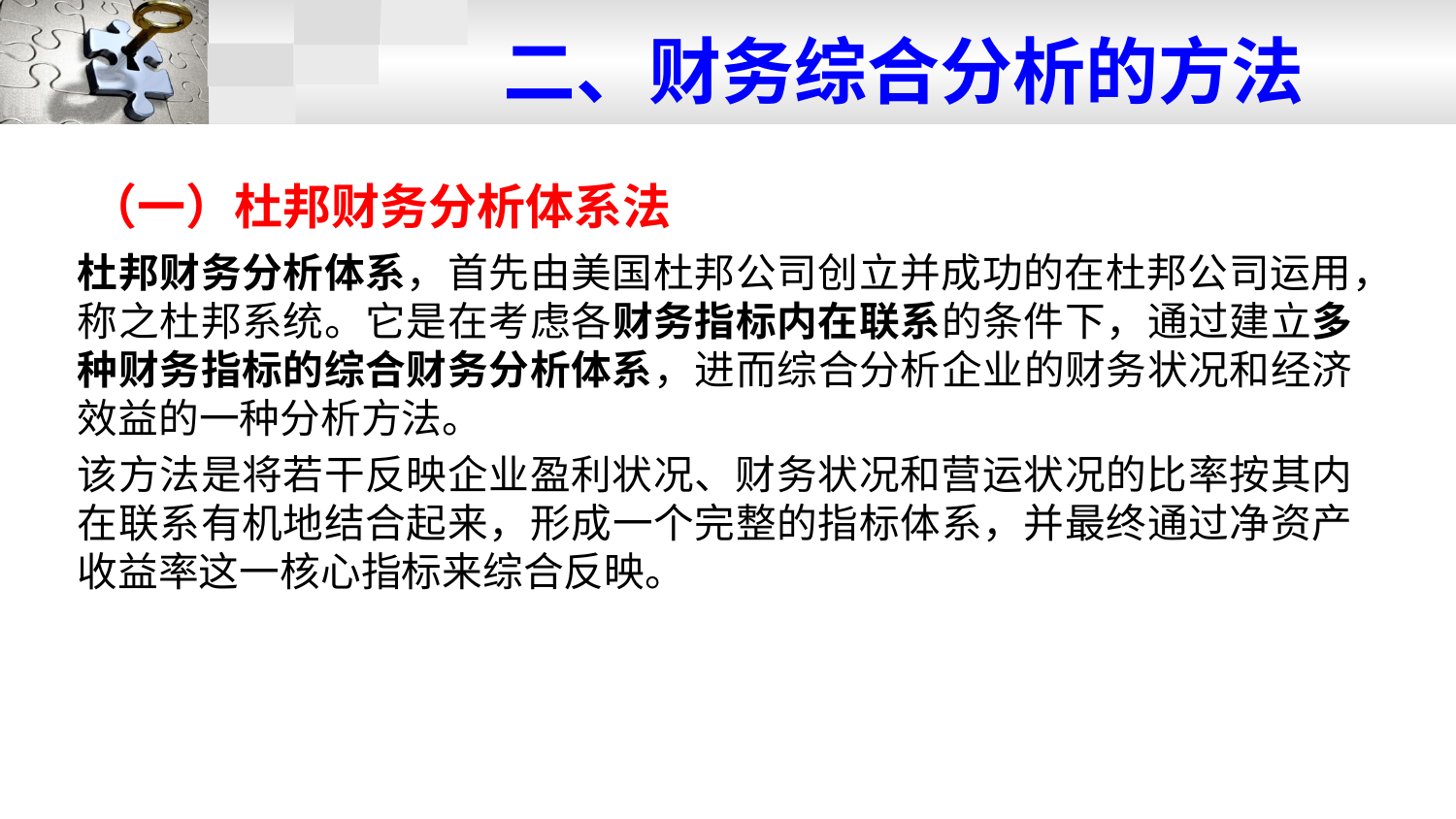

# 二、财务综合分析的方法
（一）杜邦财务分析体系法
杜邦财务分析体系，首先由美国杜邦公司创立并成功的在杜邦公司运用，称之杜邦系统。它是在考虑各财务指标内在联系的条件下，通过建立多种财务指标的综合财务分析体系，进而综合分析企业的财务状况和经济效益的一种分析方法。
该方法是将若干反映企业盈利状况、财务状况和营运状况的比率按其内在联系有机地结合起来，形成一个完整的指标体系，并最终通过净资产收益率这一核心指标来综合反映。